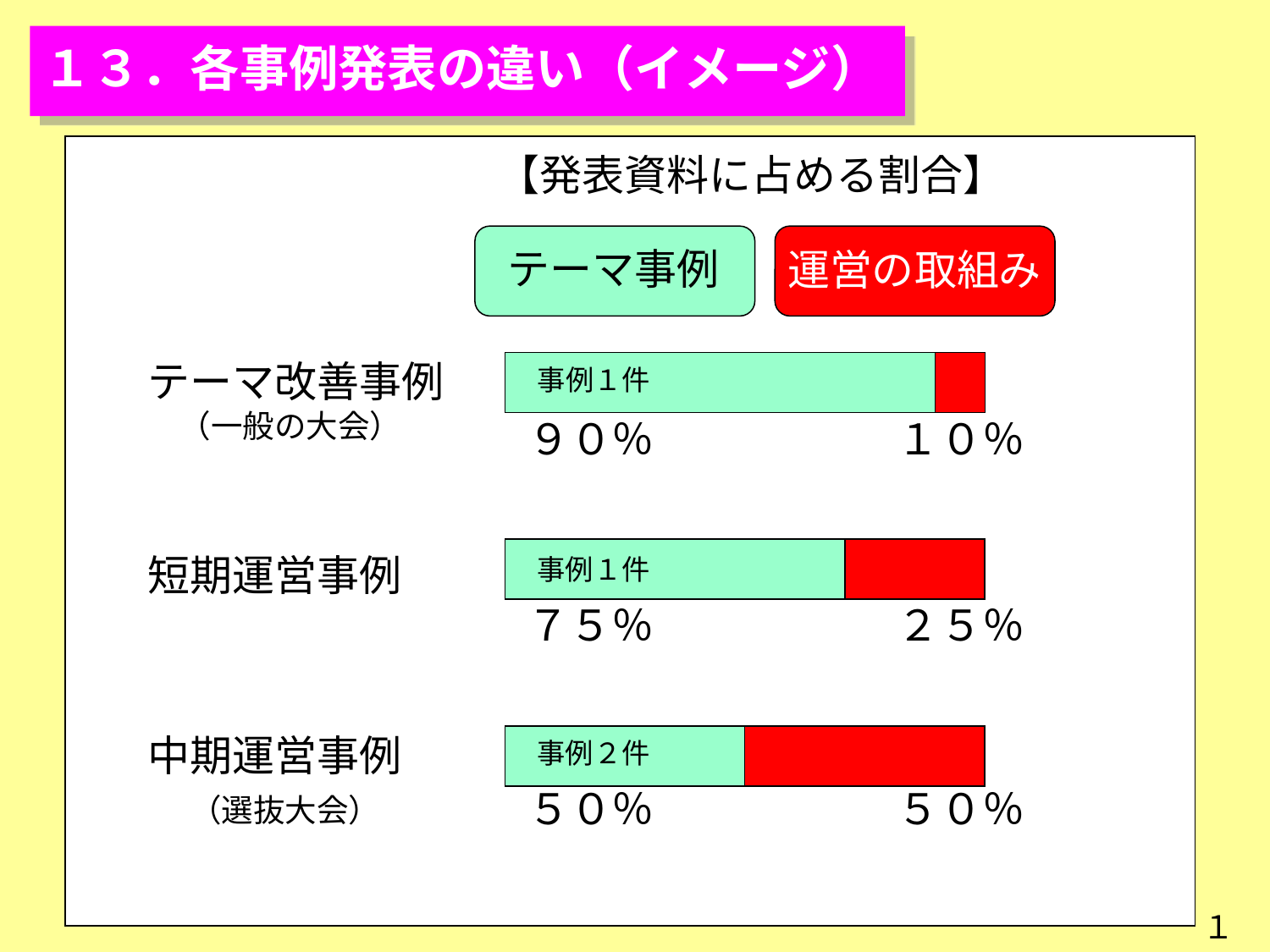

１３．各事例発表の違い（イメージ）

【発表資料に占める割合】

テーマ事例
運営の取組み
テーマ改善事例
　（一般の大会）

事例１件
９０％
１０％

短期運営事例
事例１件
７５％
２５％
中期運営事例
　（選抜大会）

事例２件
５０％
５０％
１５